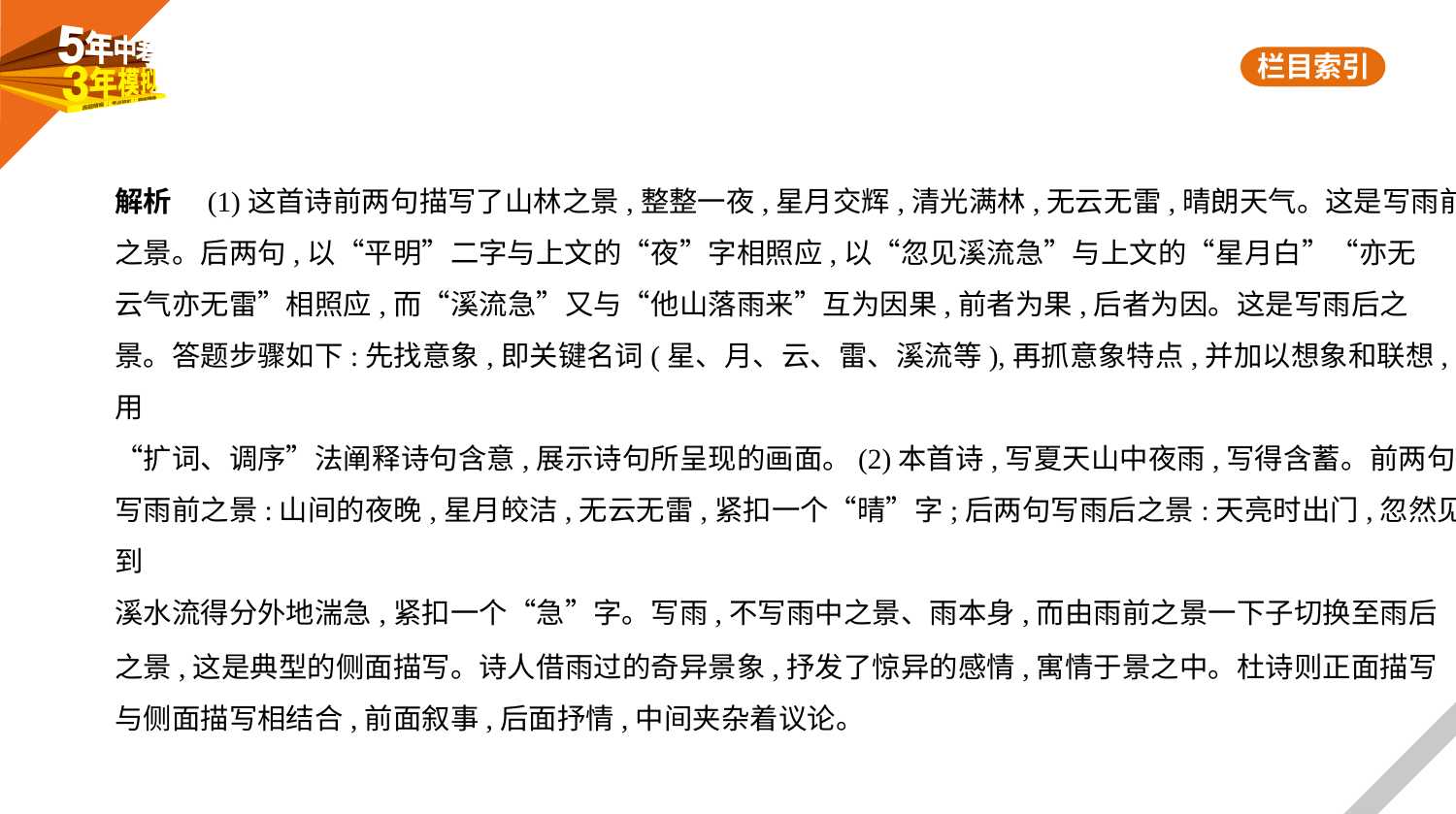

解析　(1)这首诗前两句描写了山林之景,整整一夜,星月交辉,清光满林,无云无雷,晴朗天气。这是写雨前
之景。后两句,以“平明”二字与上文的“夜”字相照应,以“忽见溪流急”与上文的“星月白”“亦无
云气亦无雷”相照应,而“溪流急”又与“他山落雨来”互为因果,前者为果,后者为因。这是写雨后之
景。答题步骤如下:先找意象,即关键名词(星、月、云、雷、溪流等),再抓意象特点,并加以想象和联想,用
“扩词、调序”法阐释诗句含意,展示诗句所呈现的画面。(2)本首诗,写夏天山中夜雨,写得含蓄。前两句
写雨前之景:山间的夜晚,星月皎洁,无云无雷,紧扣一个“晴”字;后两句写雨后之景:天亮时出门,忽然见到
溪水流得分外地湍急,紧扣一个“急”字。写雨,不写雨中之景、雨本身,而由雨前之景一下子切换至雨后
之景,这是典型的侧面描写。诗人借雨过的奇异景象,抒发了惊异的感情,寓情于景之中。杜诗则正面描写
与侧面描写相结合,前面叙事,后面抒情,中间夹杂着议论。